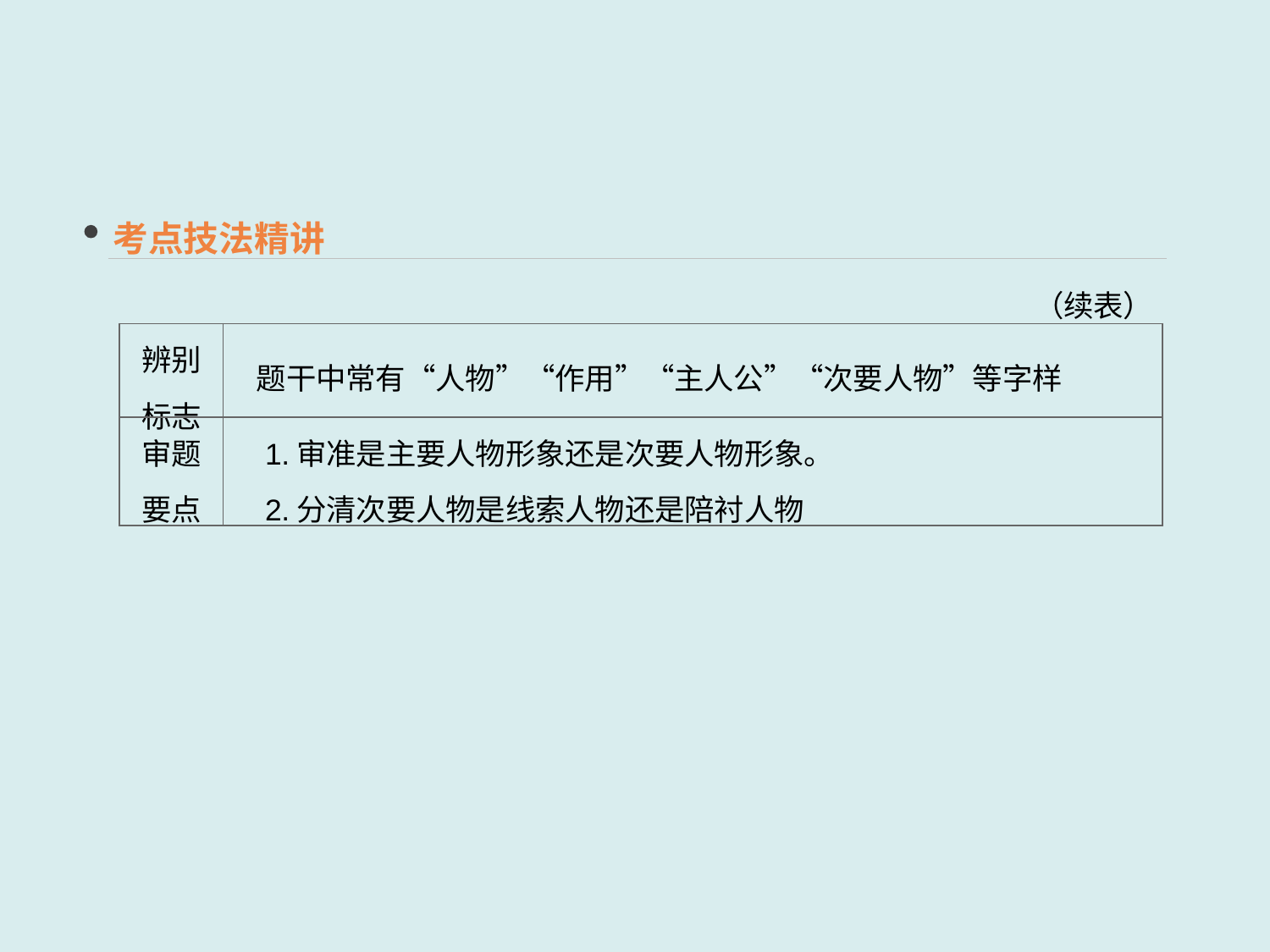

考点技法精讲

（续表）
| 辨别 标志 | 题干中常有“人物”“作用”“主人公”“次要人物”等字样 |
| --- | --- |
| 审题 要点 | 1.审准是主要人物形象还是次要人物形象。 　2.分清次要人物是线索人物还是陪衬人物 |